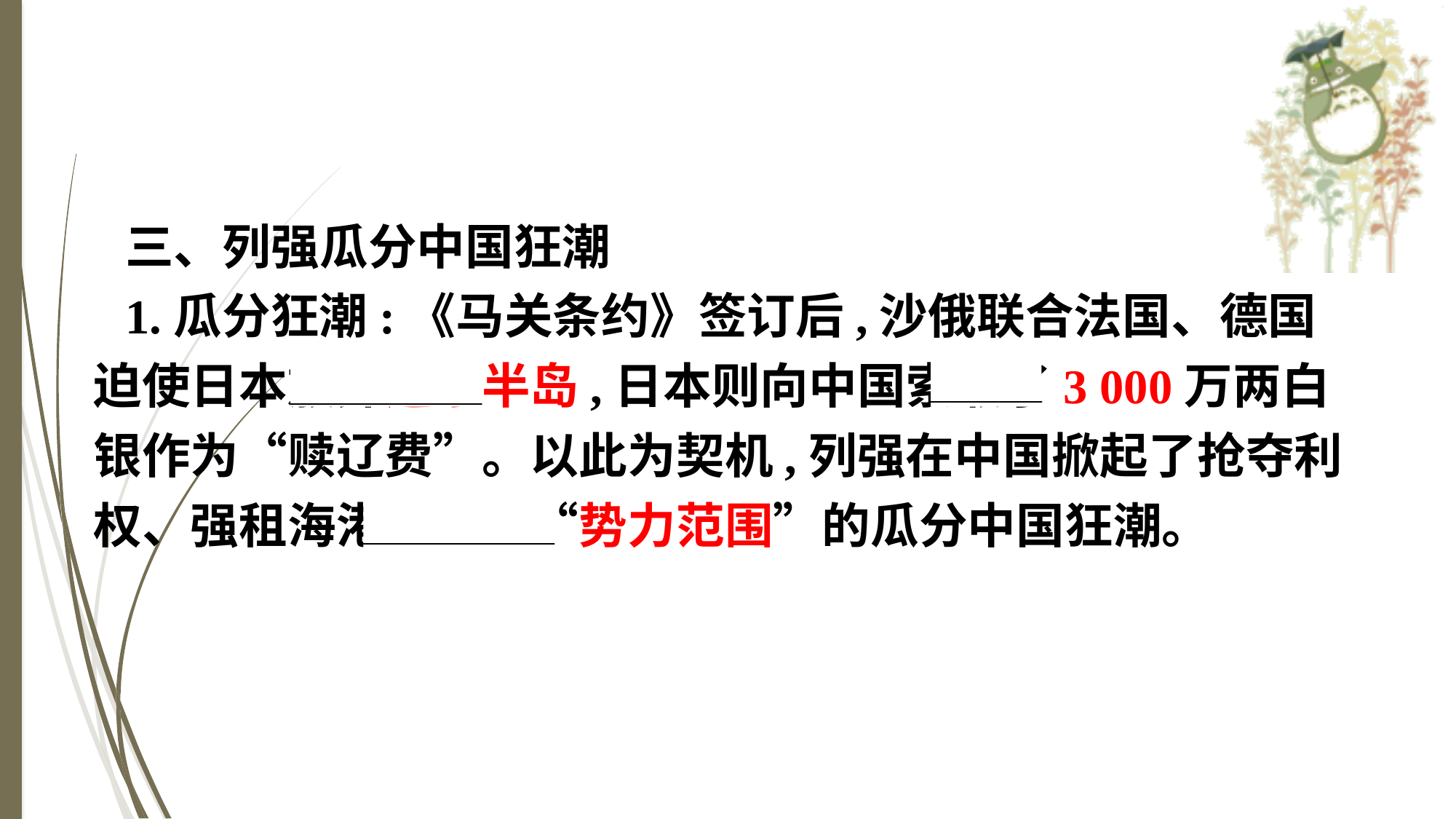

三、列强瓜分中国狂潮
1.瓜分狂潮:《马关条约》签订后,沙俄联合法国、德国迫使日本放弃辽东半岛,日本则向中国索取了3 000万两白银作为“赎辽费”。以此为契机,列强在中国掀起了抢夺利权、强租海港、划分“势力范围”的瓜分中国狂潮。